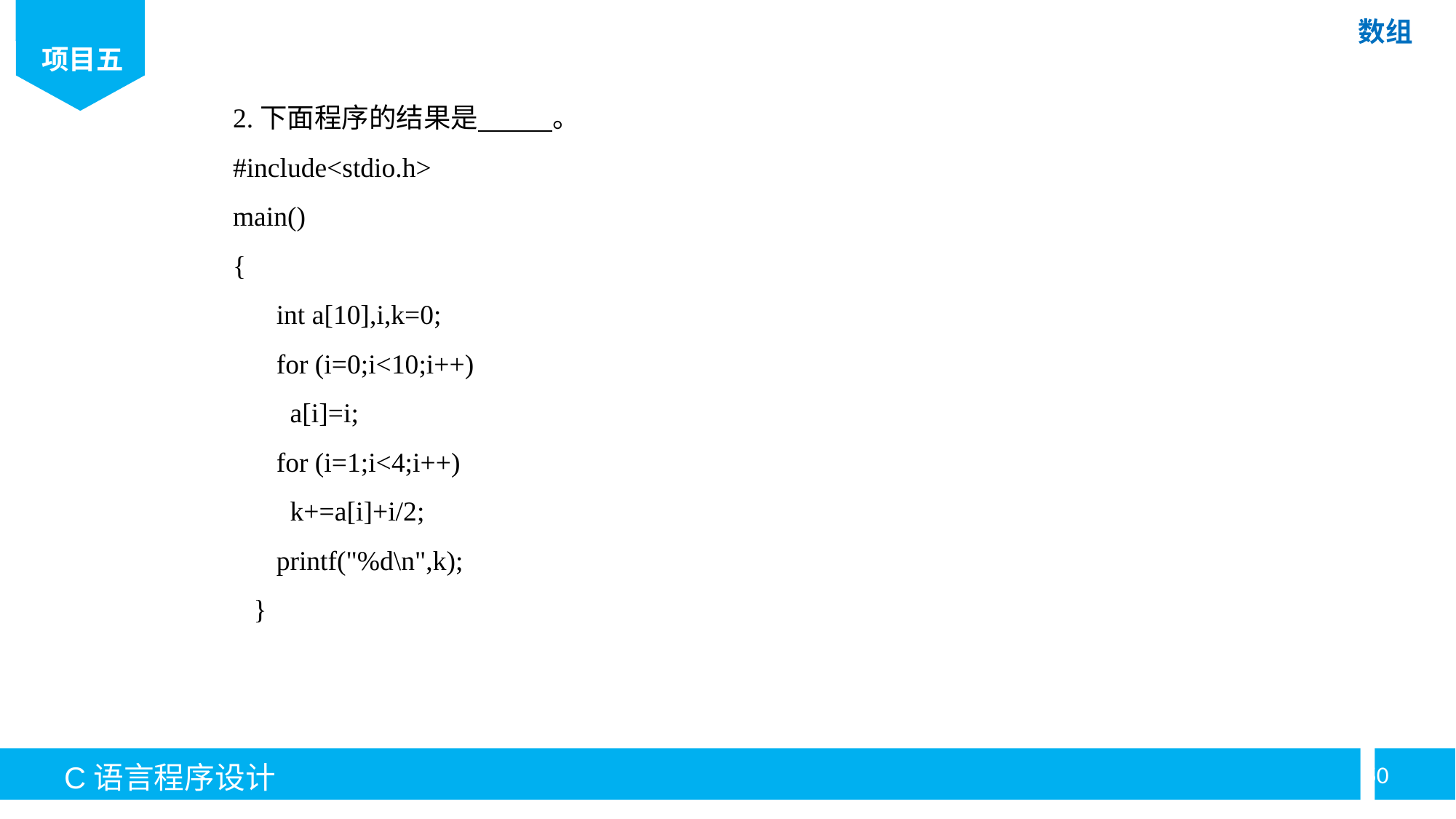

2.下面程序的结果是            。
#include<stdio.h>
main()
{
    int a[10],i,k=0;
    for (i=0;i<10;i++)
      a[i]=i;
    for (i=1;i<4;i++)
      k+=a[i]+i/2;
    printf("%d\n",k);
   }